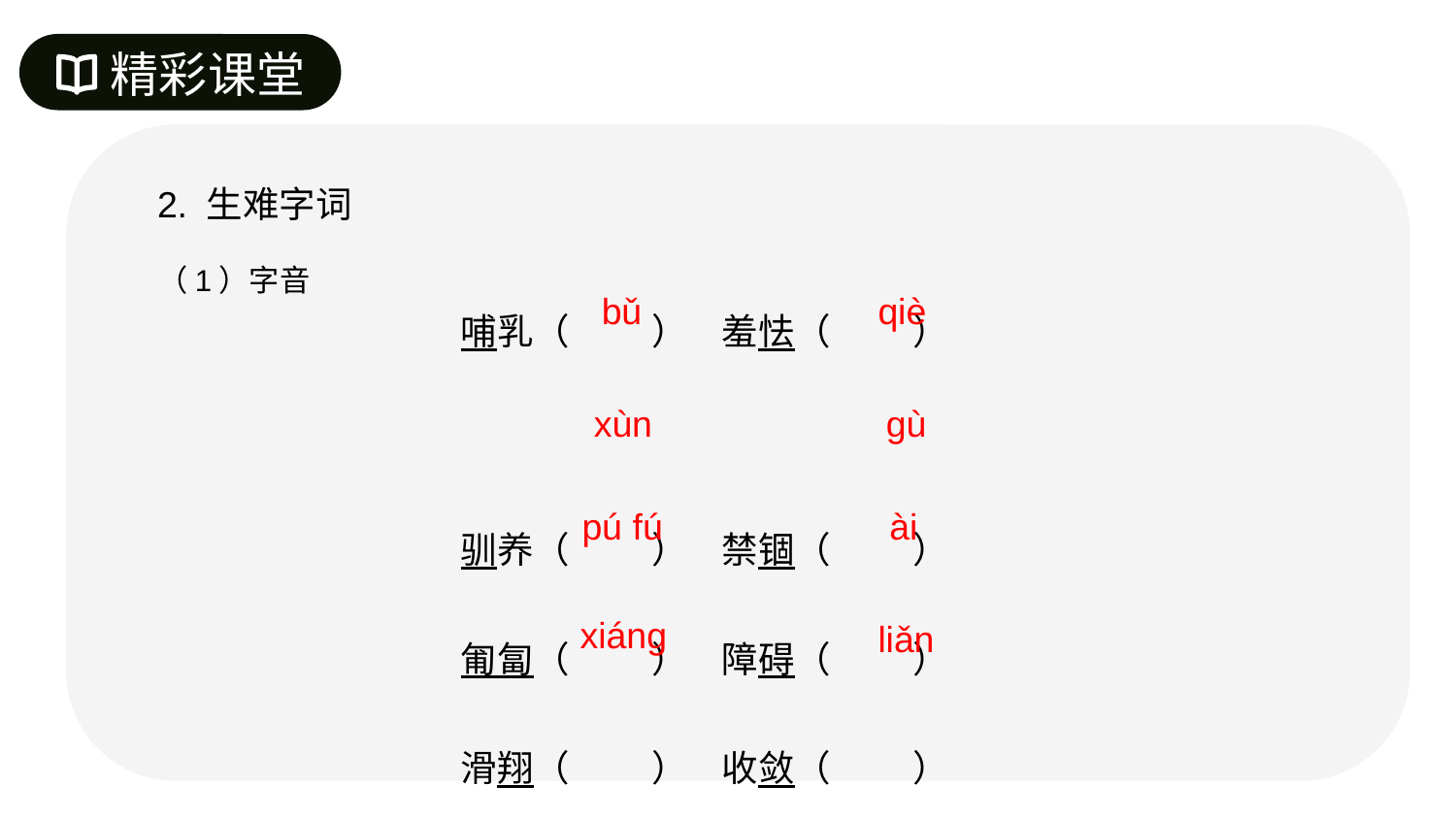

精彩课堂

2. 生难字词
（1）字音
哺乳（          ）    羞怯（          ）
驯养（          ）    禁锢（          ）
匍匐（          ）    障碍（          ）
滑翔（          ）    收敛（          ）
bǔ
qiè
gù
xùn
pú fú
ài
xiáng
liǎn